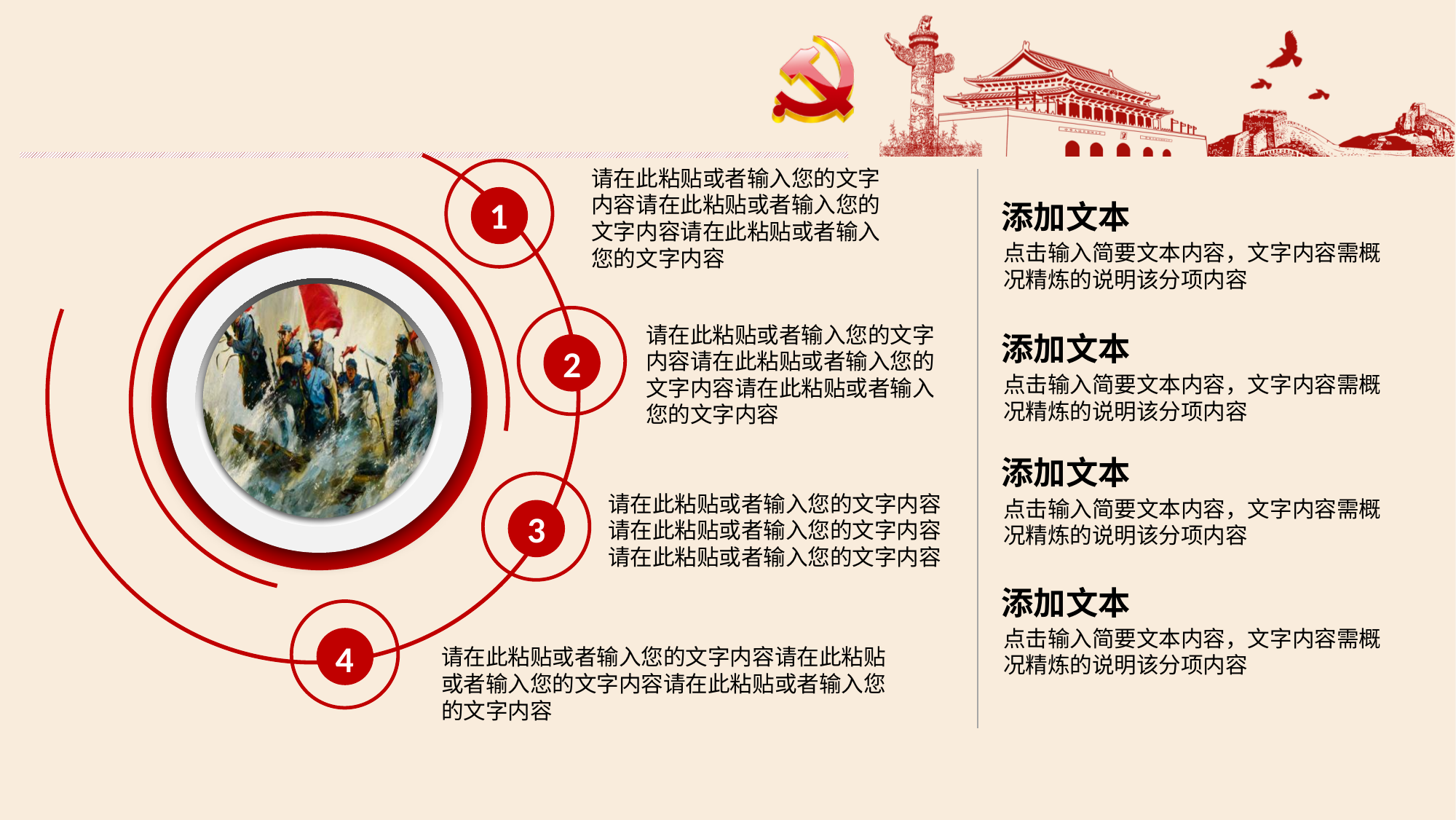

请在此粘贴或者输入您的文字内容请在此粘贴或者输入您的文字内容请在此粘贴或者输入您的文字内容

1
添加文本

点击输入简要文本内容，文字内容需概况精炼的说明该分项内容

请在此粘贴或者输入您的文字内容请在此粘贴或者输入您的文字内容请在此粘贴或者输入您的文字内容
添加文本

2
点击输入简要文本内容，文字内容需概况精炼的说明该分项内容
添加文本

请在此粘贴或者输入您的文字内容请在此粘贴或者输入您的文字内容请在此粘贴或者输入您的文字内容
点击输入简要文本内容，文字内容需概况精炼的说明该分项内容

3
添加文本

点击输入简要文本内容，文字内容需概况精炼的说明该分项内容

4
请在此粘贴或者输入您的文字内容请在此粘贴或者输入您的文字内容请在此粘贴或者输入您的文字内容